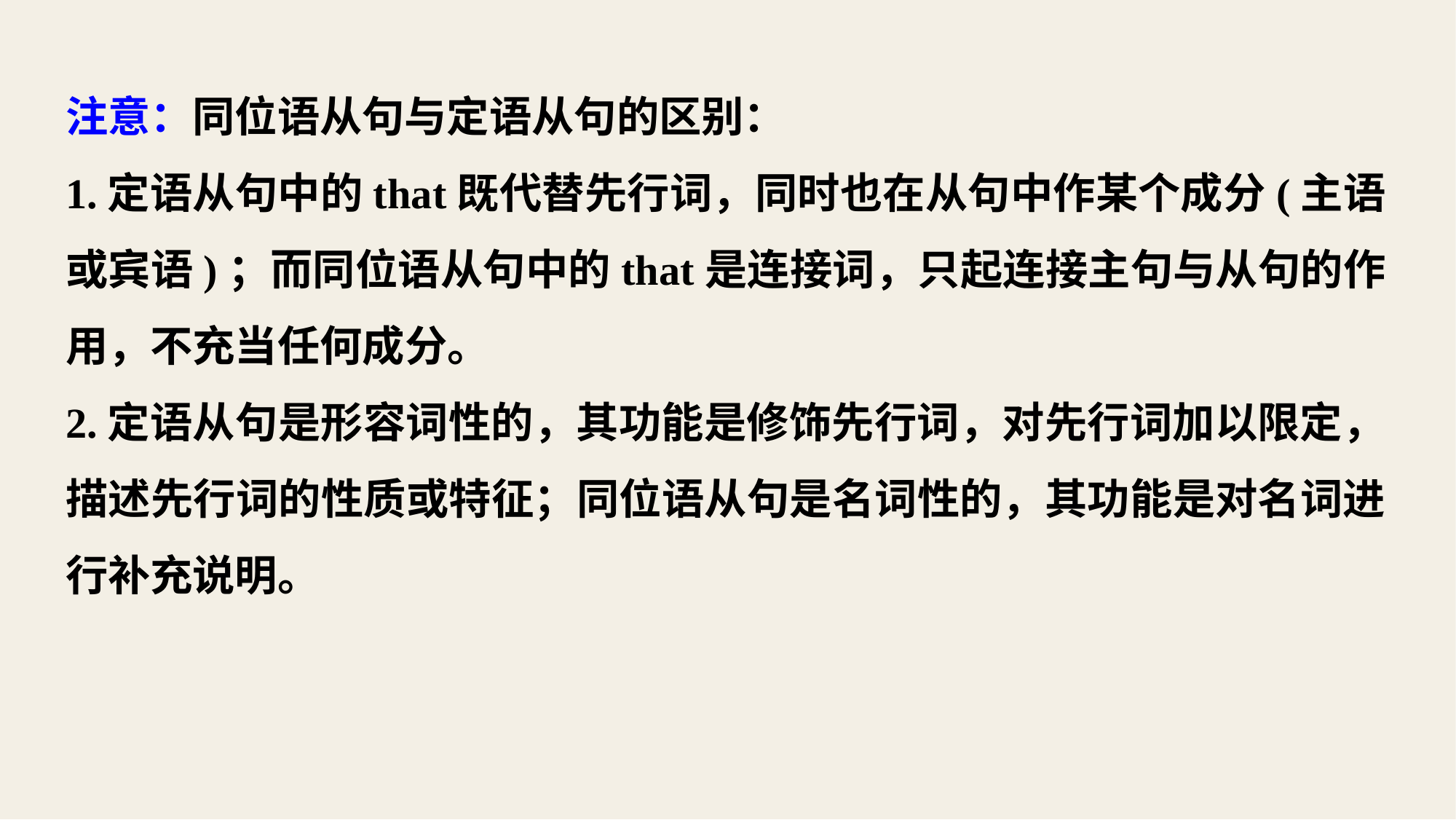

注意：同位语从句与定语从句的区别：
1.定语从句中的that既代替先行词，同时也在从句中作某个成分(主语或宾语)；而同位语从句中的that是连接词，只起连接主句与从句的作用，不充当任何成分。
2.定语从句是形容词性的，其功能是修饰先行词，对先行词加以限定，描述先行词的性质或特征；同位语从句是名词性的，其功能是对名词进行补充说明。